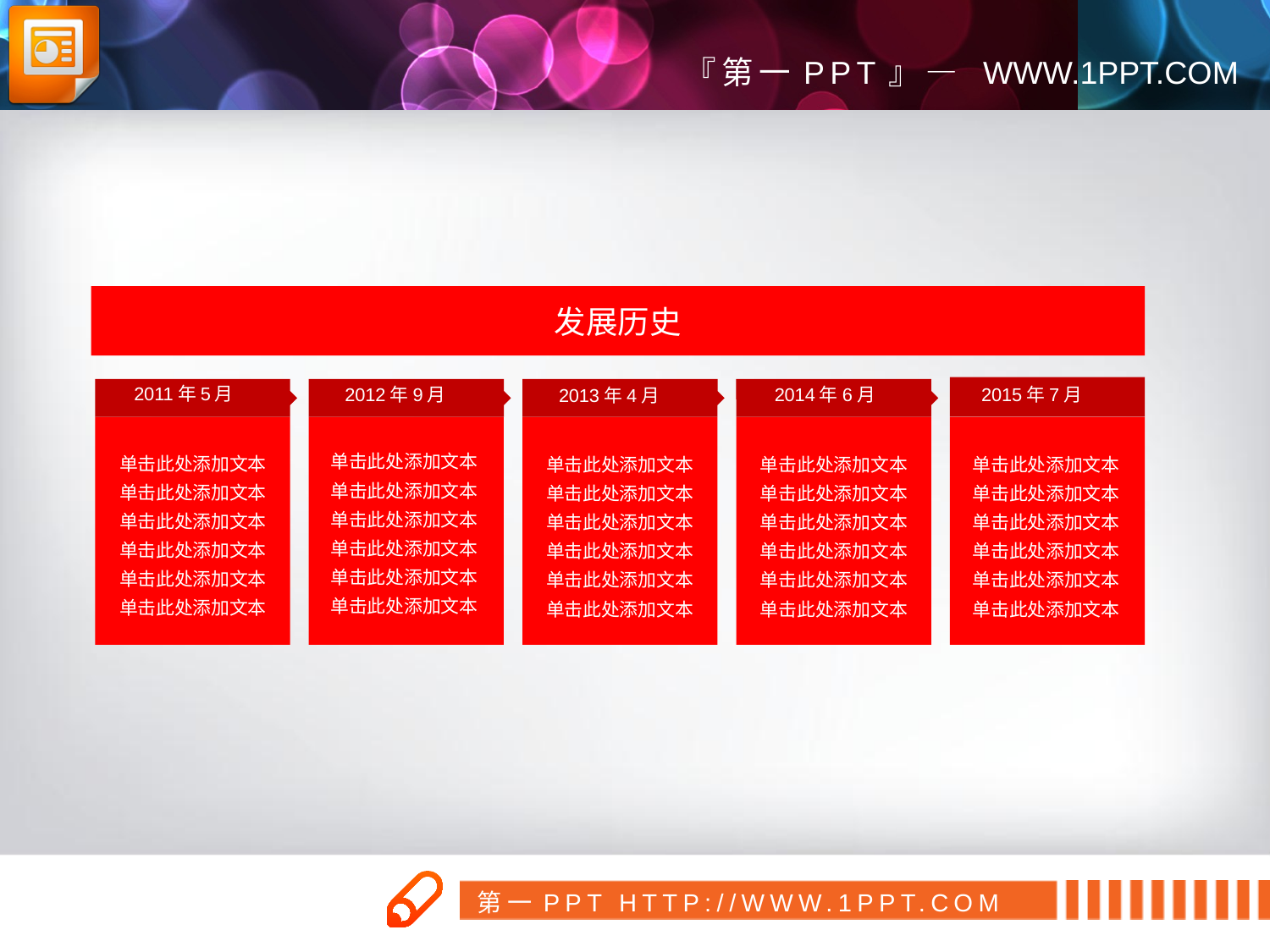

发展历史

2011年5月
单击此处添加文本
单击此处添加文本
单击此处添加文本
单击此处添加文本
单击此处添加文本
单击此处添加文本

2013年4月
单击此处添加文本
单击此处添加文本
单击此处添加文本
单击此处添加文本
单击此处添加文本
单击此处添加文本

2012年9月
单击此处添加文本
单击此处添加文本
单击此处添加文本
单击此处添加文本
单击此处添加文本
单击此处添加文本

2014年6月
单击此处添加文本
单击此处添加文本
单击此处添加文本
单击此处添加文本
单击此处添加文本
单击此处添加文本

2015年7月
单击此处添加文本
单击此处添加文本
单击此处添加文本
单击此处添加文本
单击此处添加文本
单击此处添加文本